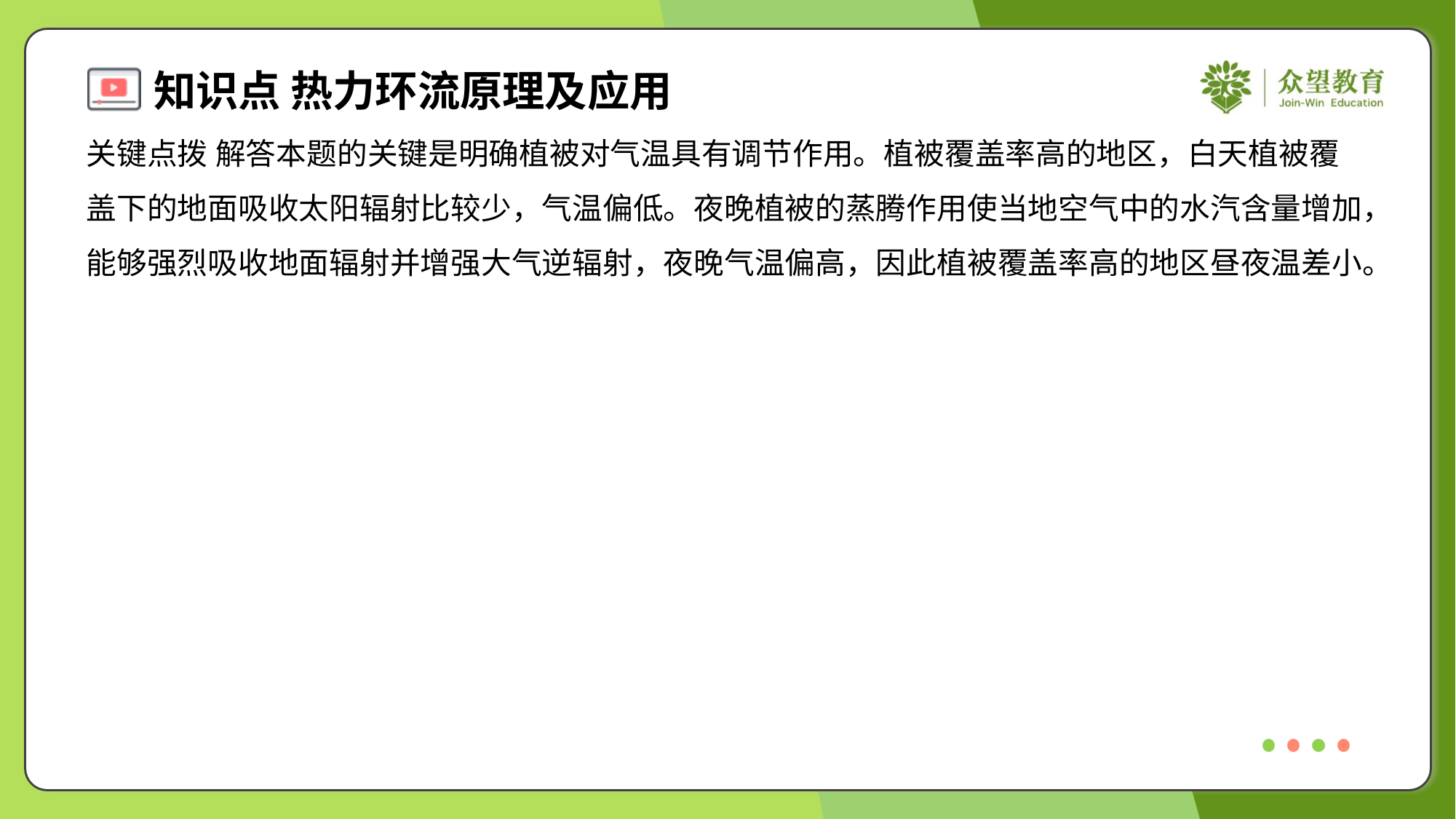

关键点拨 解答本题的关键是明确植被对气温具有调节作用。植被覆盖率高的地区，白天植被覆
盖下的地面吸收太阳辐射比较少，气温偏低。夜晚植被的蒸腾作用使当地空气中的水汽含量增加，
能够强烈吸收地面辐射并增强大气逆辐射，夜晚气温偏高，因此植被覆盖率高的地区昼夜温差小。